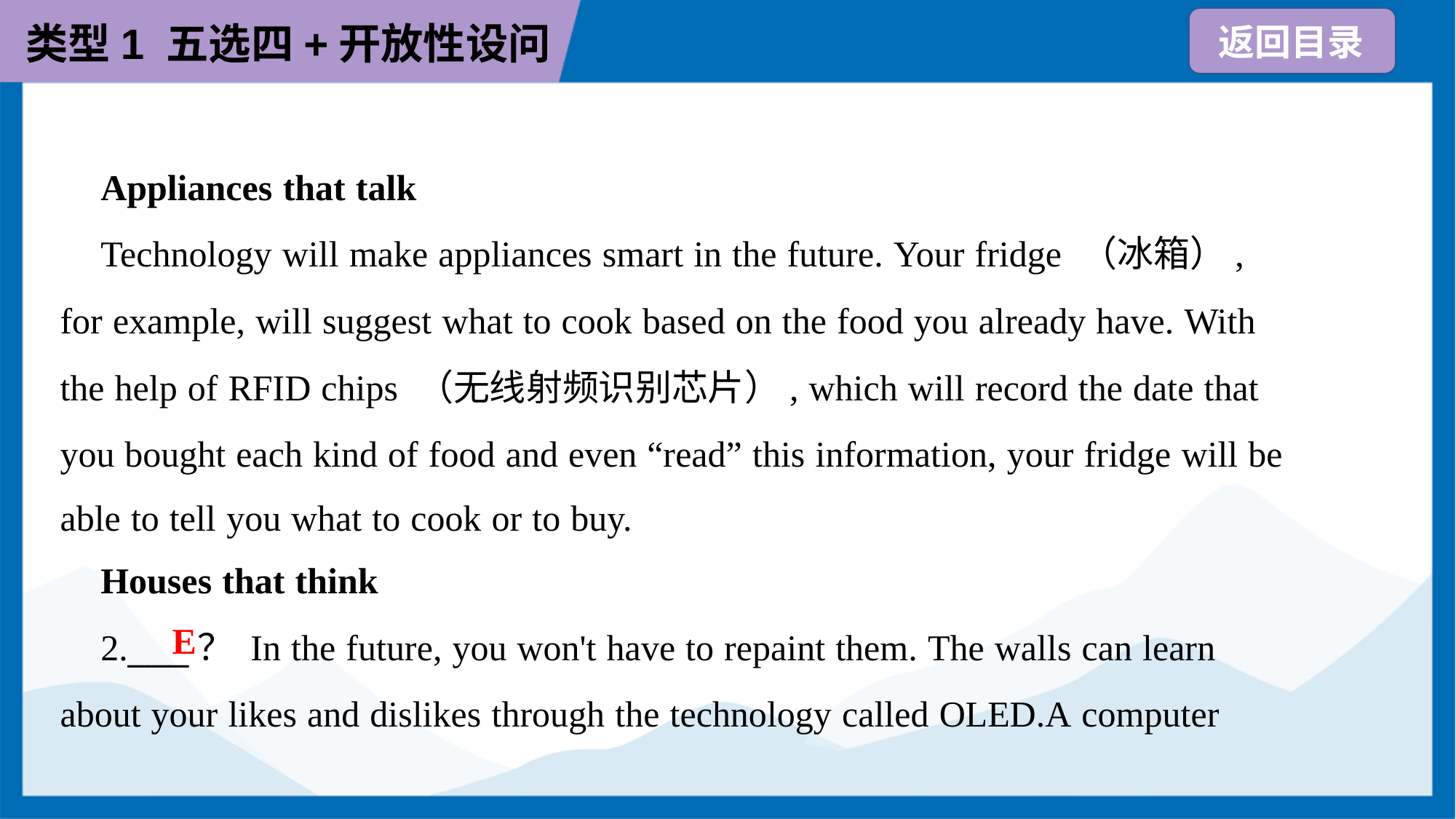

Appliances that talk
    Technology will make appliances smart in the future. Your fridge （冰箱）,
for example, will suggest what to cook based on the food you already have. With
the help of RFID chips （无线射频识别芯片）, which will record the date that
you bought each kind of food and even “read” this information, your fridge will be
able to tell you what to cook or to buy.
    Houses that think
    2.___？ In the future, you won't have to repaint them. The walls can learn
about your likes and dislikes through the technology called OLED.A computer

E